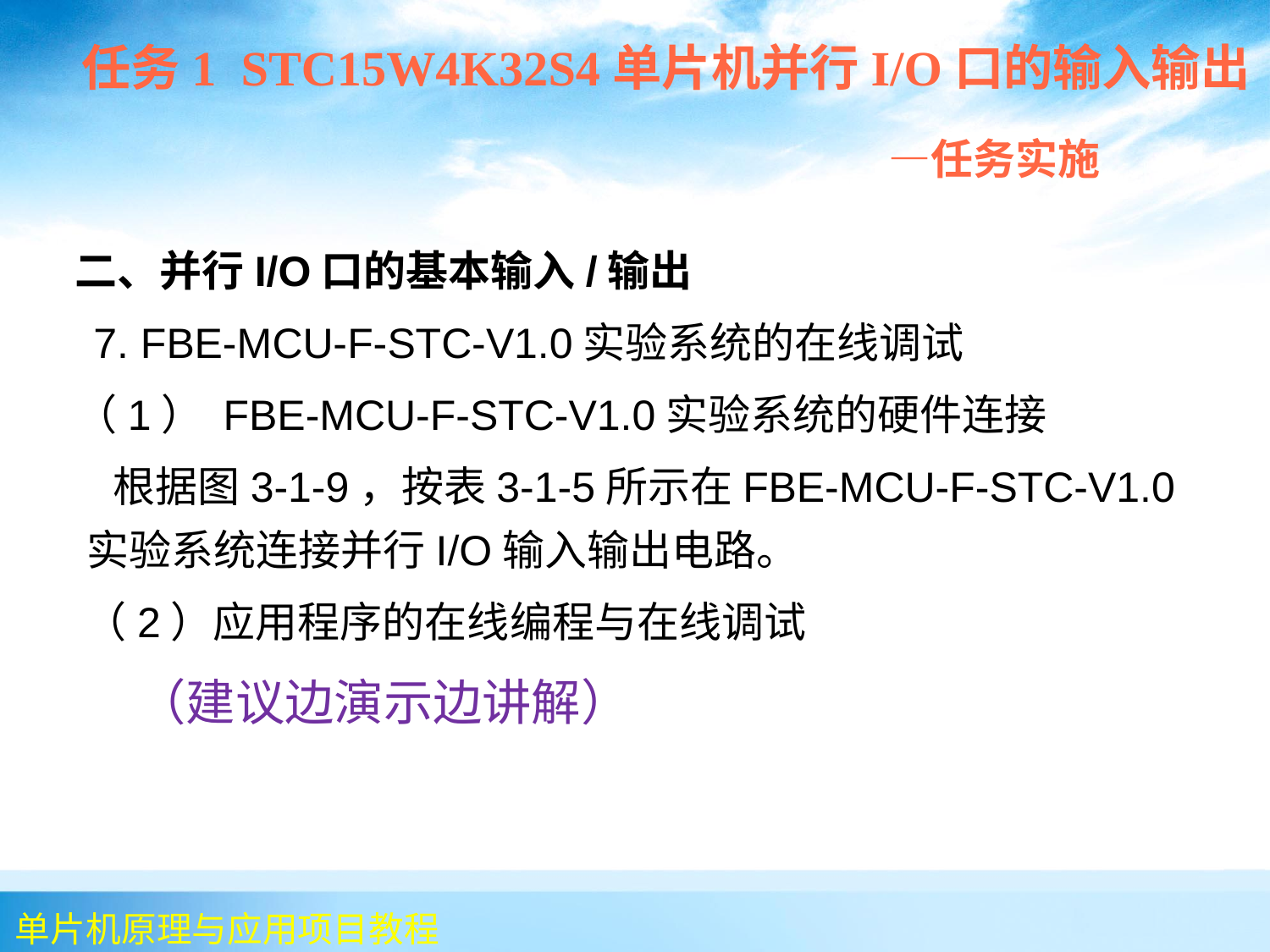

任务1  STC15W4K32S4单片机并行I/O口的输入输出
                                                                            —任务实施
  二、并行I/O口的基本输入/输出
    7. FBE-MCU-F-STC-V1.0实验系统的在线调试
  （1） FBE-MCU-F-STC-V1.0实验系统的硬件连接
      根据图3-1-9，按表3-1-5所示在FBE-MCU-F-STC-V1.0实验系统连接并行I/O输入输出电路。
   （2）应用程序的在线编程与在线调试
        （建议边演示边讲解）